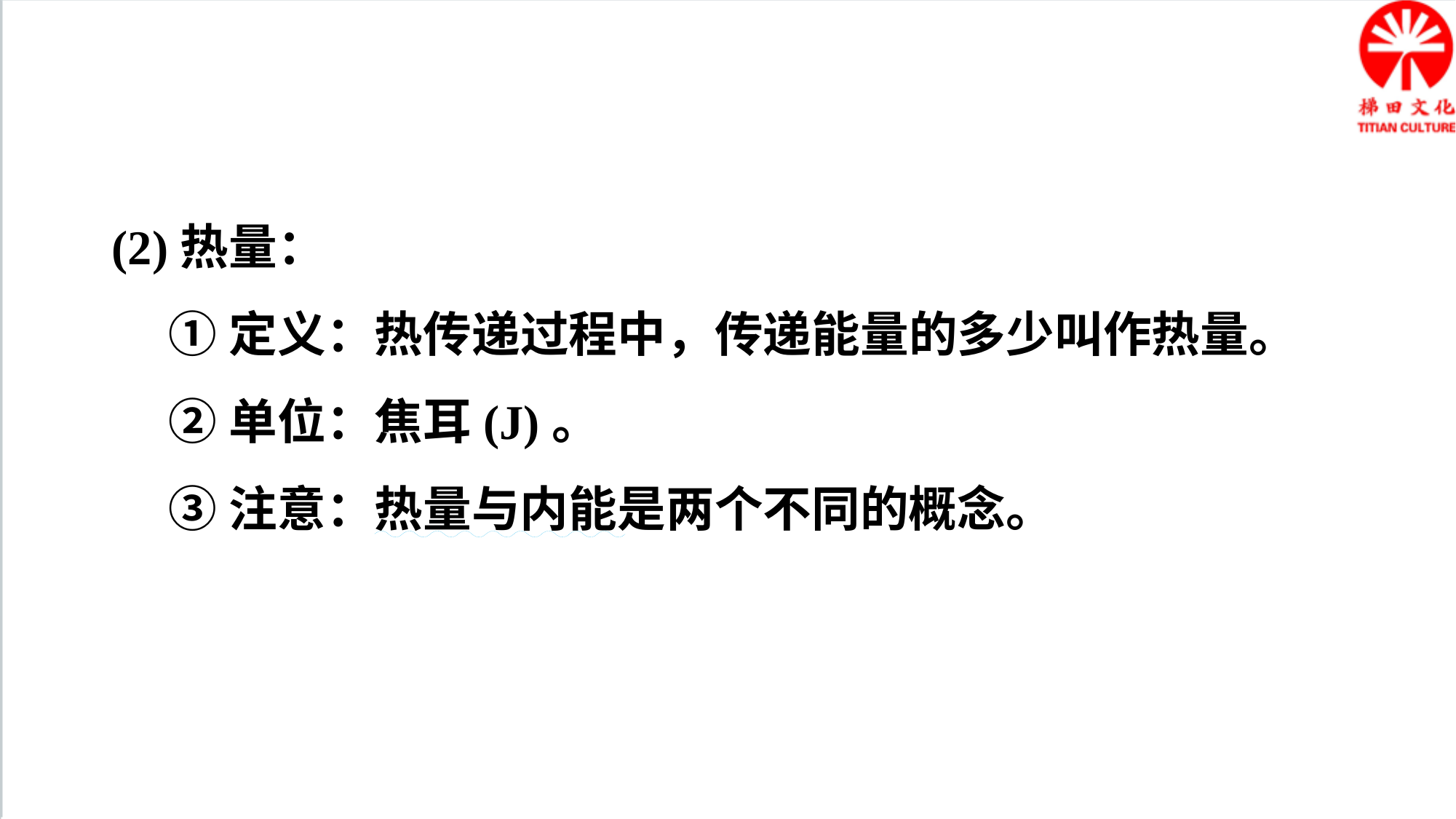

(2)热量：
①定义：热传递过程中，传递能量的多少叫作热量。
②单位：焦耳(J)。
③注意：热量与内能是两个不同的概念。